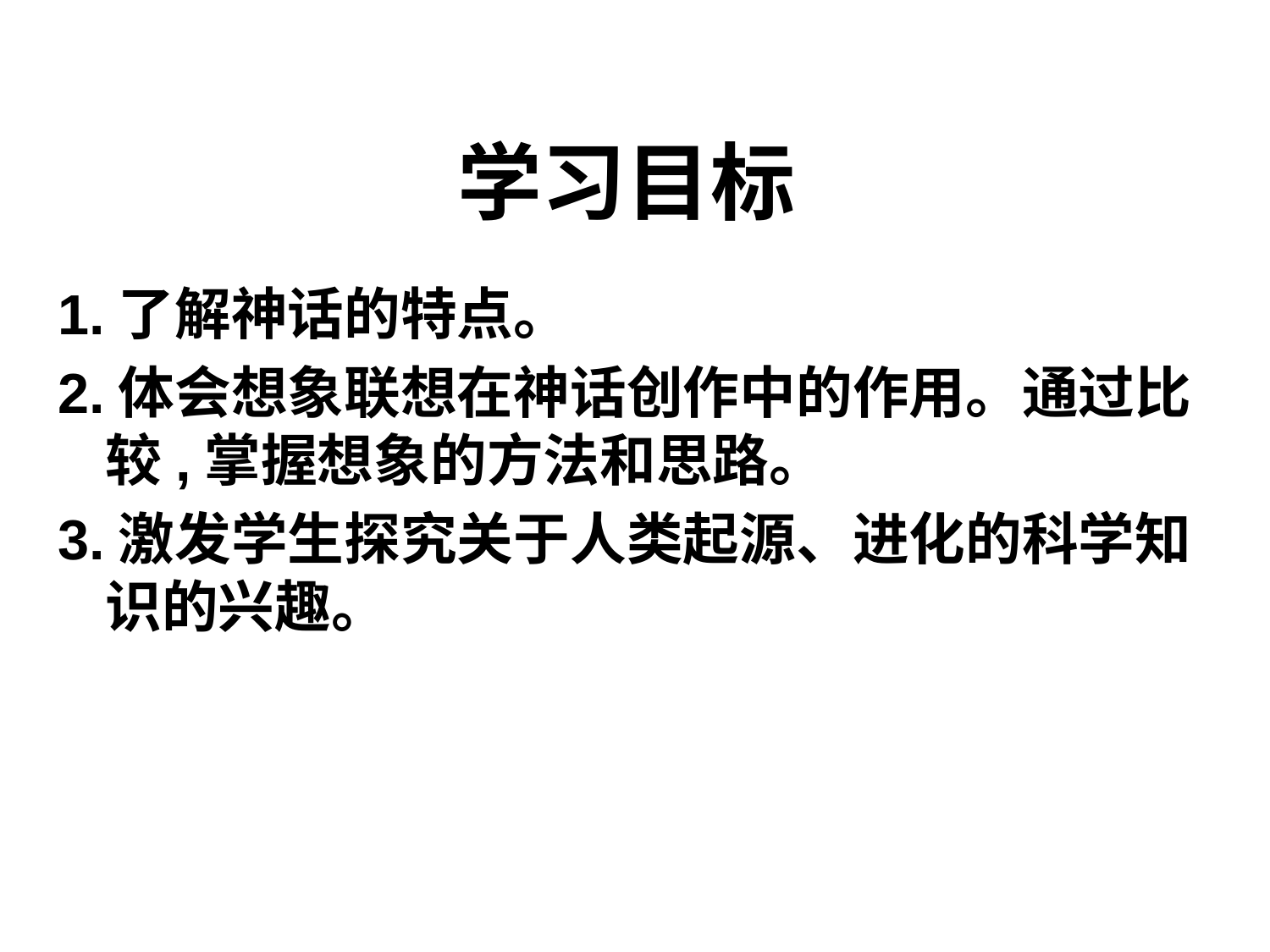

学习目标
1.了解神话的特点。
2.体会想象联想在神话创作中的作用。通过比较,掌握想象的方法和思路。
3.激发学生探究关于人类起源、进化的科学知识的兴趣。